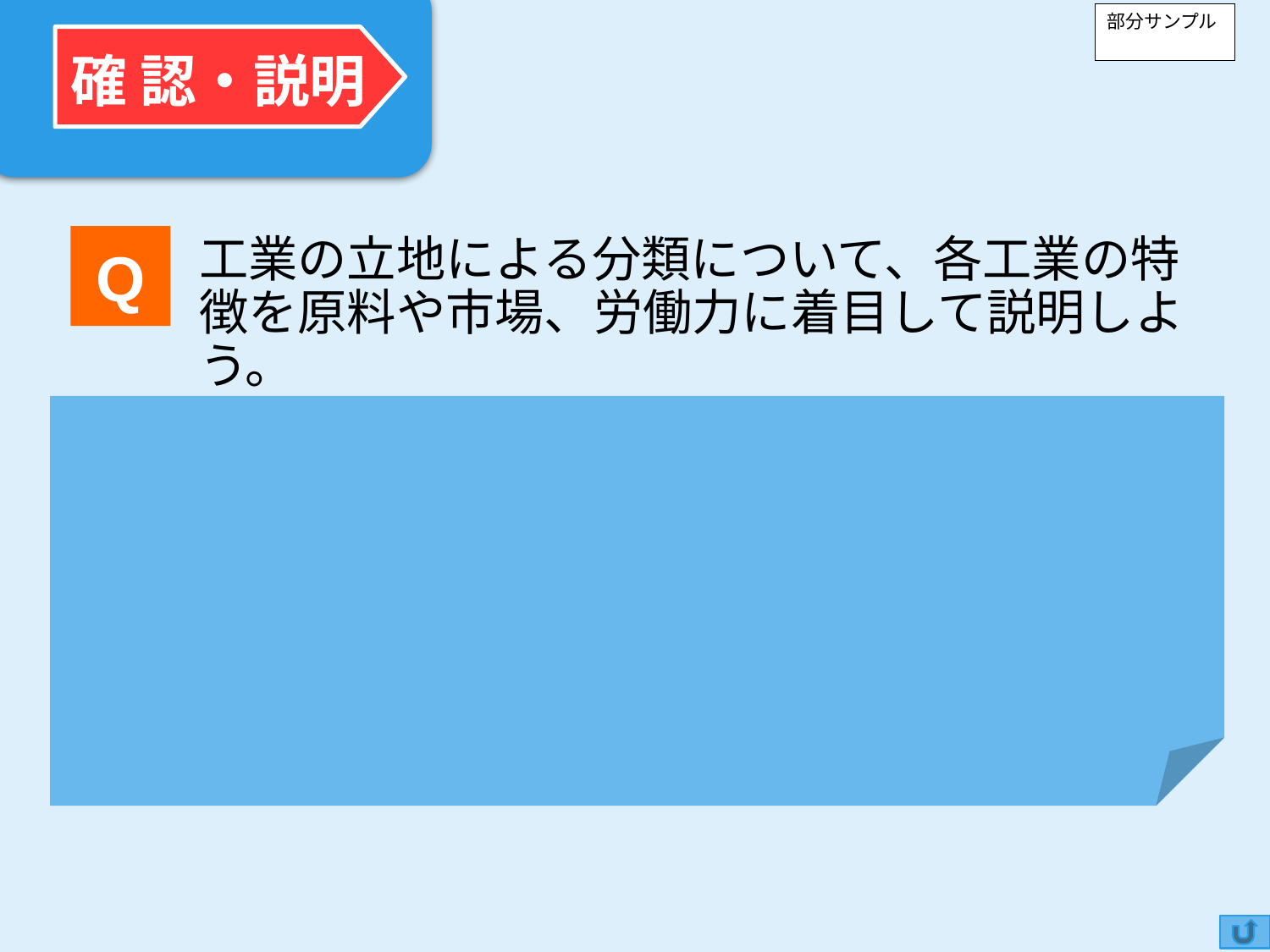

部分サンプル
# 工業の立地による分類について、各工業の特徴を原料や市場、労働力に着目して説明しよう。

原料指向型工業は原料重量が大きく原料産地に、市場指向型工業は製品重量が大きく消費地に、労働力指向型工業は安価な労働力を得やすい発展途上国に、集積指向型工業は関連工場の集積を生かして、交通指向型工業は交通の利便性を生かしてそれぞれ立地する。